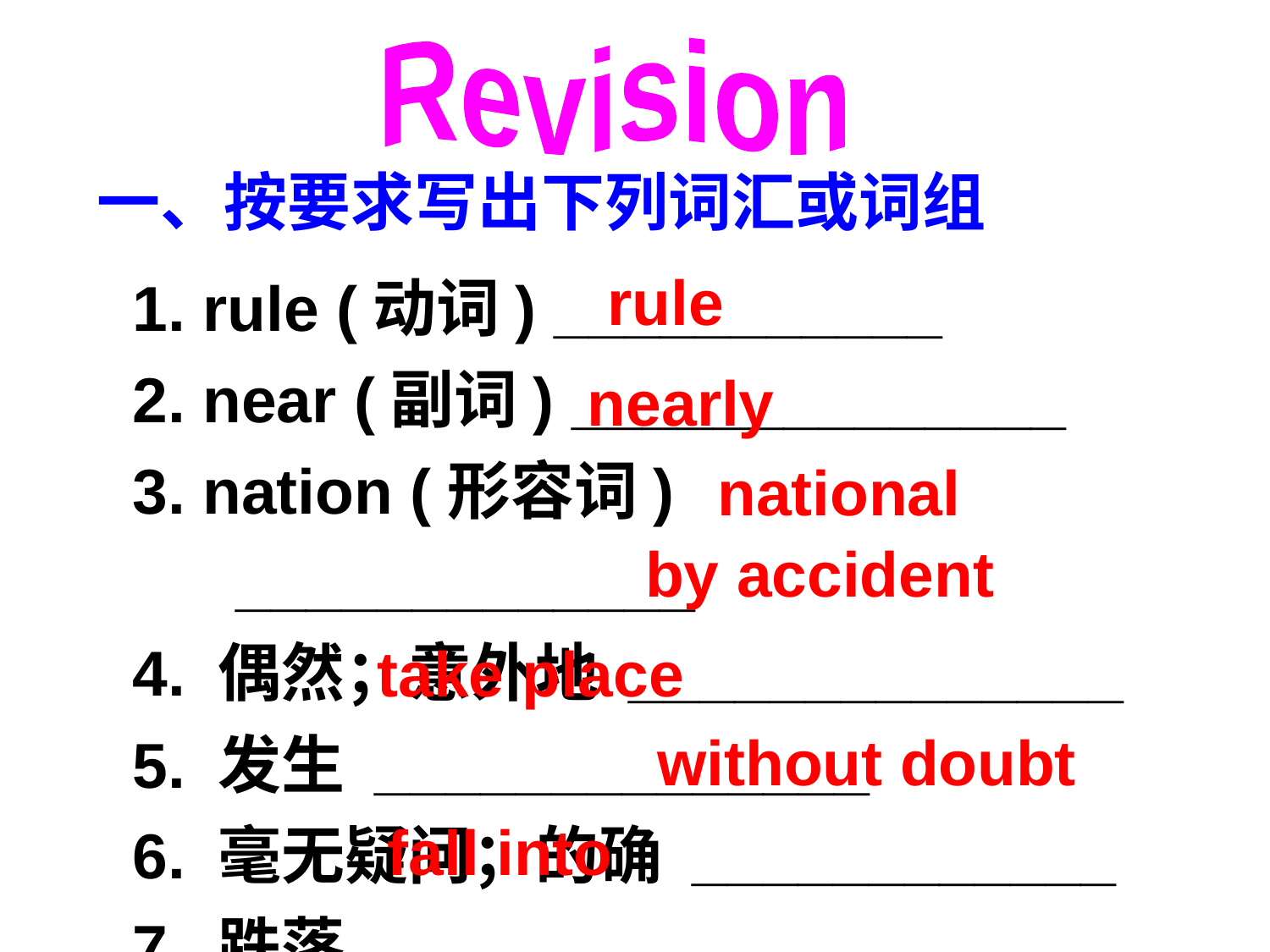

Revision
一、按要求写出下列词汇或词组
1. rule (动词) ___________
2. near (副词) ______________
3. nation (形容词)  _____________
4. 偶然；意外地 ______________
5. 发生 ______________
6. 毫无疑问；的确 ____________
7. 跌落 ____________
rule
nearly
national
 by accident
take place
without doubt
fall into